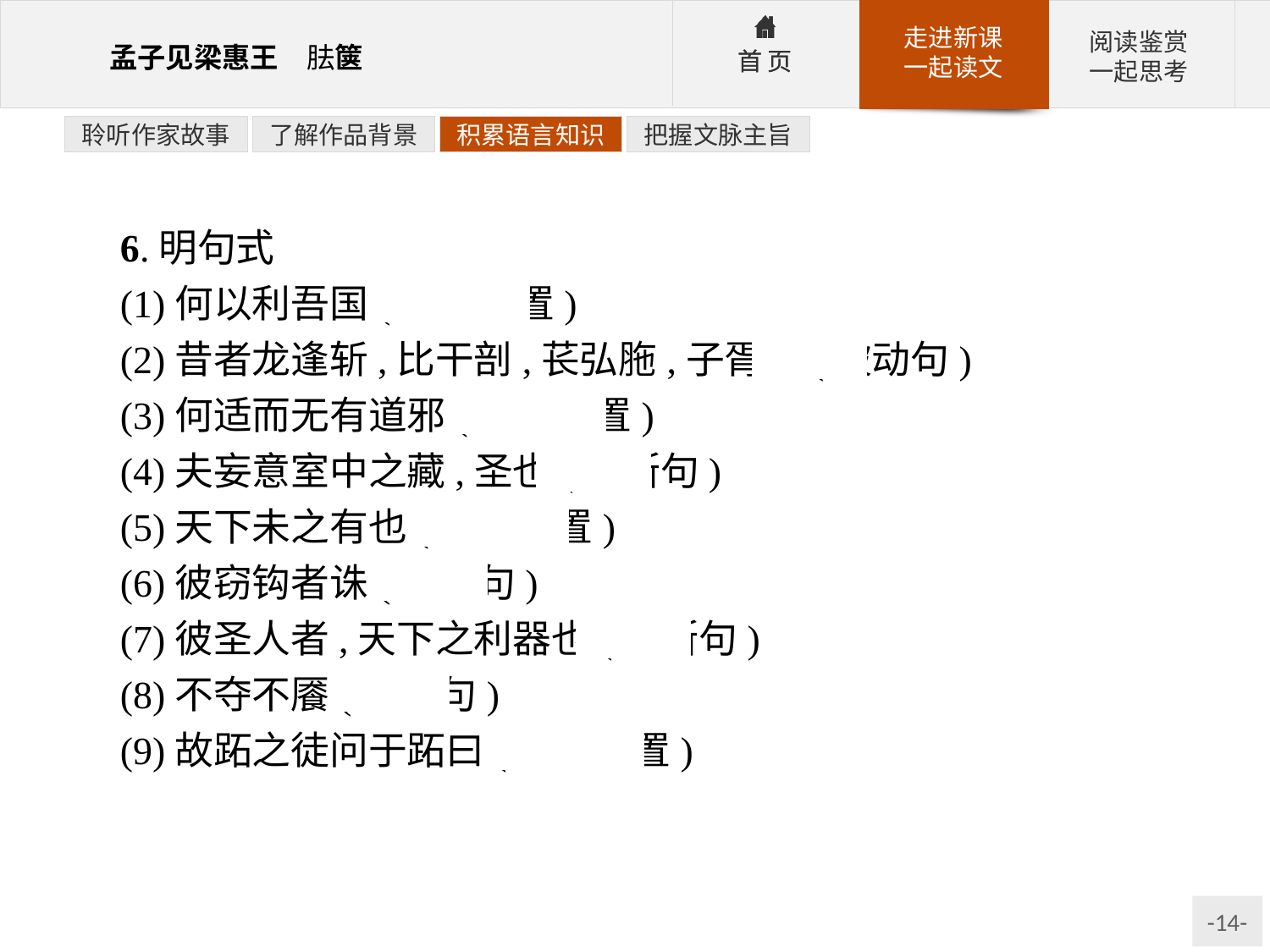

聆听作家故事
了解作品背景
积累语言知识
把握文脉主旨
6.明句式
(1)何以利吾国(宾语前置)
(2)昔者龙逢斩,比干剖,苌弘胣,子胥靡(被动句)
(3)何适而无有道邪(宾语前置)
(4)夫妄意室中之藏,圣也(判断句)
(5)天下未之有也(宾语前置)
(6)彼窃钩者诛(被动句)
(7)彼圣人者,天下之利器也(判断句)
(8)不夺不餍(省略句)
(9)故跖之徒问于跖曰(状语后置)